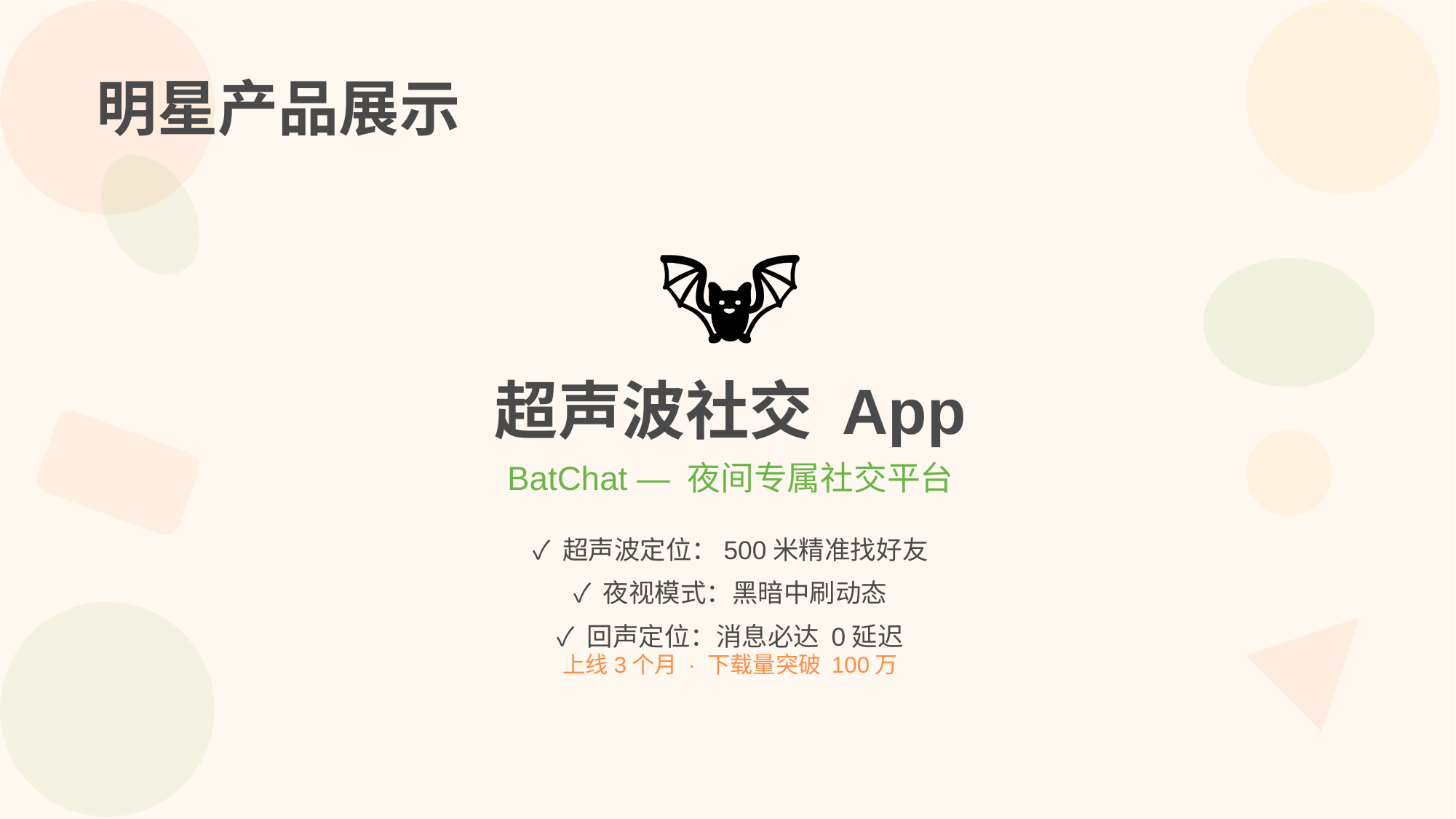

野生动物科技公司
明星产品展示

🦇
WildTech Inc. — 让天性驱动创新

超声波社交 App

当动物王国遇见硅谷

BatChat — 夜间专属社交平台
✓ 超声波定位：500米精准找好友
✓ 夜视模式：黑暗中刷动态
✓ 回声定位：消息必达 0延迟

上线3个月 · 下载量突破 100万